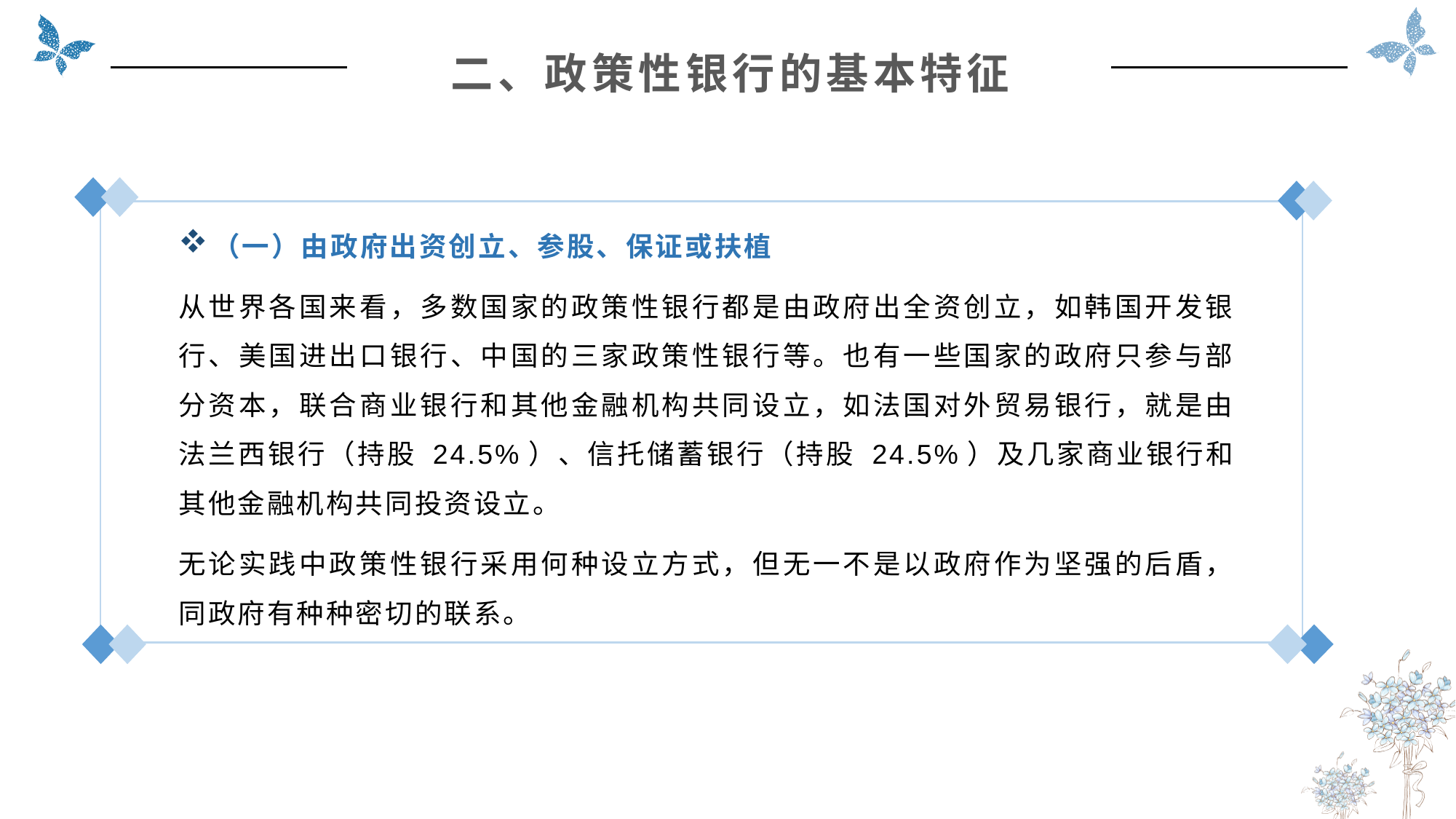

二、政策性银行的基本特征

（一）由政府出资创立、参股、保证或扶植
从世界各国来看，多数国家的政策性银行都是由政府出全资创立，如韩国开发银行、美国进出口银行、中国的三家政策性银行等。也有一些国家的政府只参与部分资本，联合商业银行和其他金融机构共同设立，如法国对外贸易银行，就是由法兰西银行（持股 24.5%）、信托储蓄银行（持股 24.5%）及几家商业银行和其他金融机构共同投资设立。
无论实践中政策性银行采用何种设立方式，但无一不是以政府作为坚强的后盾，同政府有种种密切的联系。